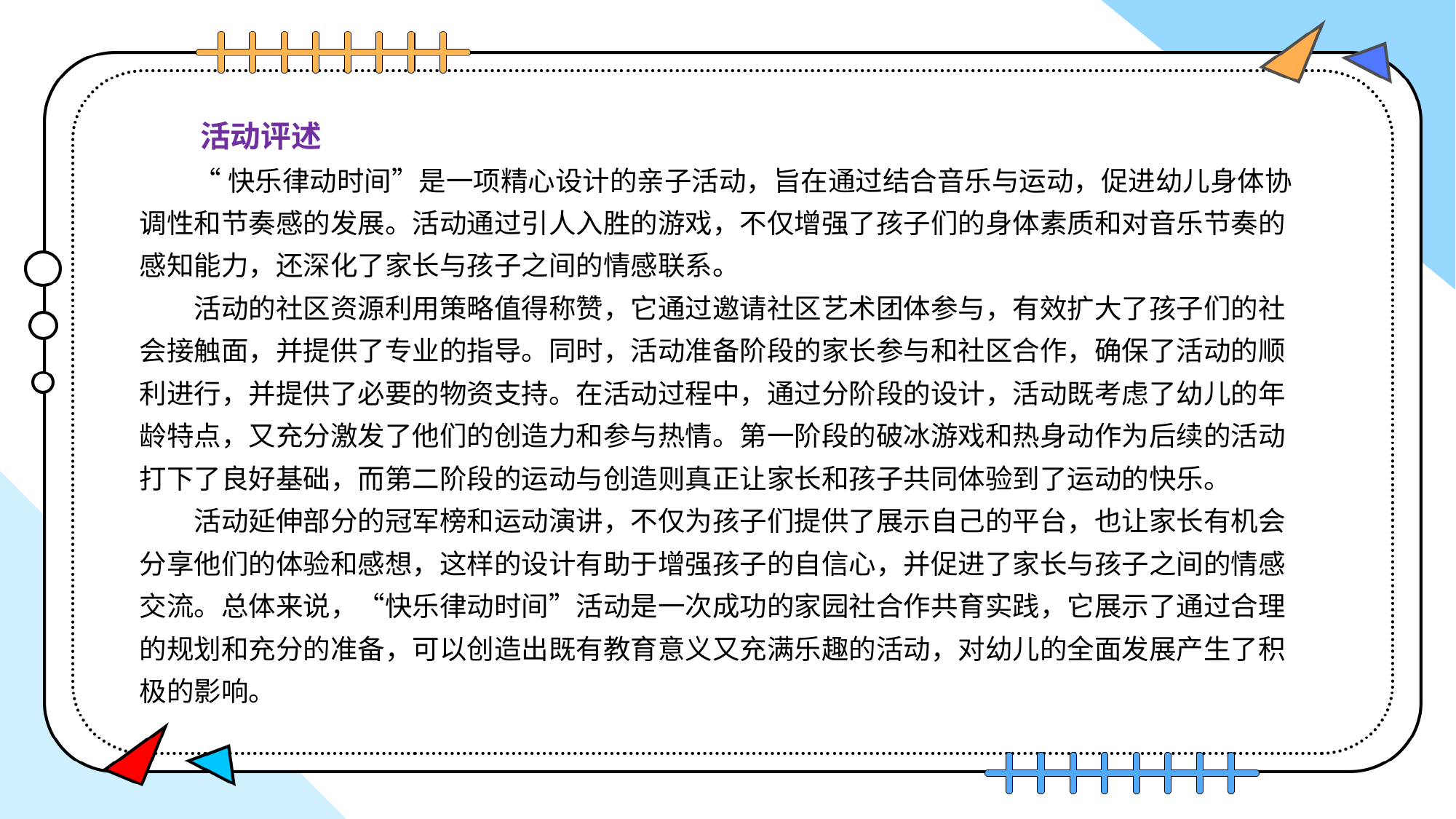

活动评述
“快乐律动时间”是一项精心设计的亲子活动，旨在通过结合音乐与运动，促进幼儿身体协调性和节奏感的发展。活动通过引人入胜的游戏，不仅增强了孩子们的身体素质和对音乐节奏的感知能力，还深化了家长与孩子之间的情感联系。
活动的社区资源利用策略值得称赞，它通过邀请社区艺术团体参与，有效扩大了孩子们的社会接触面，并提供了专业的指导。同时，活动准备阶段的家长参与和社区合作，确保了活动的顺利进行，并提供了必要的物资支持。在活动过程中，通过分阶段的设计，活动既考虑了幼儿的年龄特点，又充分激发了他们的创造力和参与热情。第一阶段的破冰游戏和热身动作为后续的活动打下了良好基础，而第二阶段的运动与创造则真正让家长和孩子共同体验到了运动的快乐。
活动延伸部分的冠军榜和运动演讲，不仅为孩子们提供了展示自己的平台，也让家长有机会分享他们的体验和感想，这样的设计有助于增强孩子的自信心，并促进了家长与孩子之间的情感交流。总体来说，“快乐律动时间”活动是一次成功的家园社合作共育实践，它展示了通过合理的规划和充分的准备，可以创造出既有教育意义又充满乐趣的活动，对幼儿的全面发展产生了积极的影响。